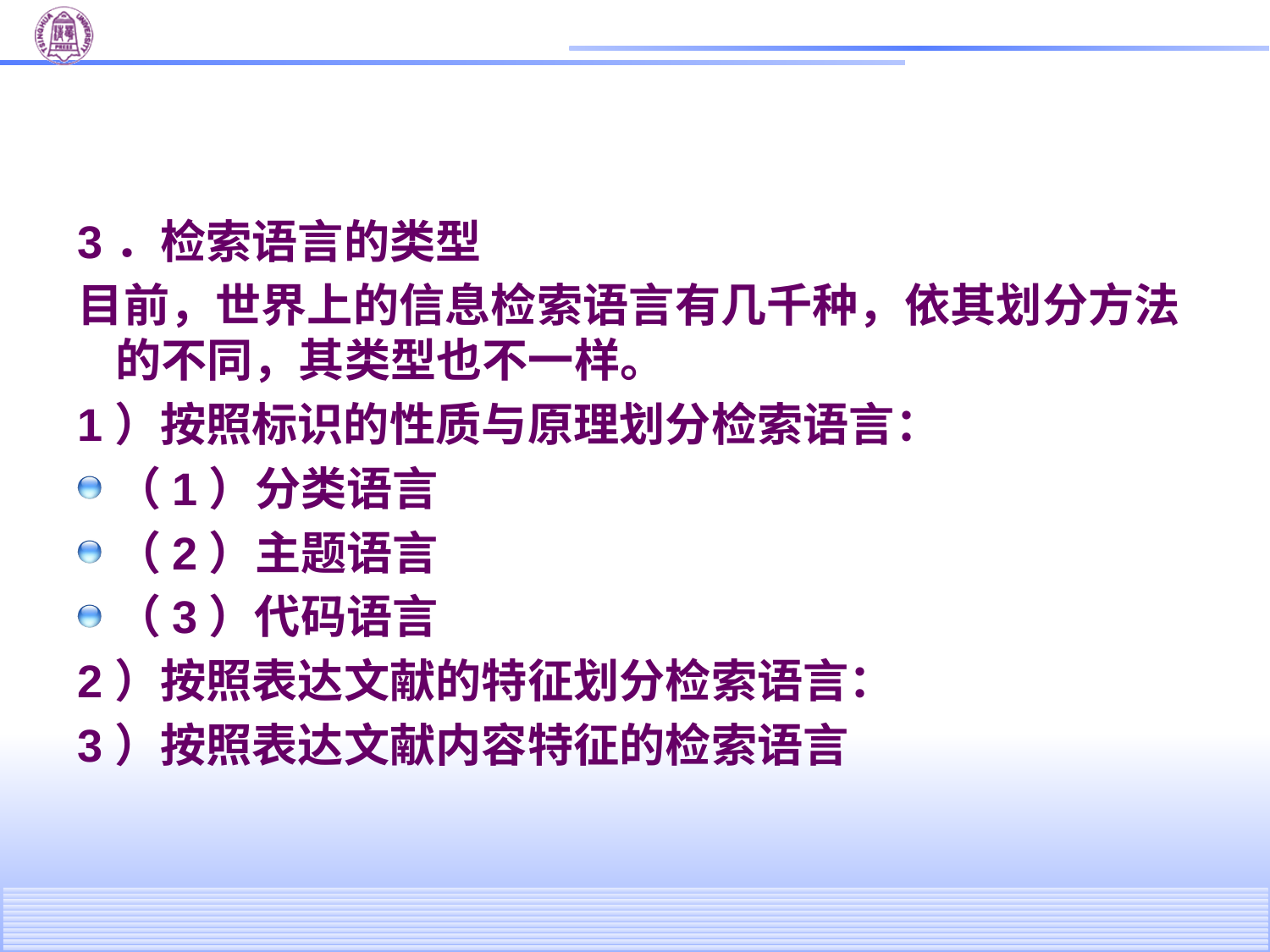

#
3．检索语言的类型
目前，世界上的信息检索语言有几千种，依其划分方法的不同，其类型也不一样。
1）按照标识的性质与原理划分检索语言：
（1）分类语言
（2）主题语言
（3）代码语言
2）按照表达文献的特征划分检索语言：
3）按照表达文献内容特征的检索语言